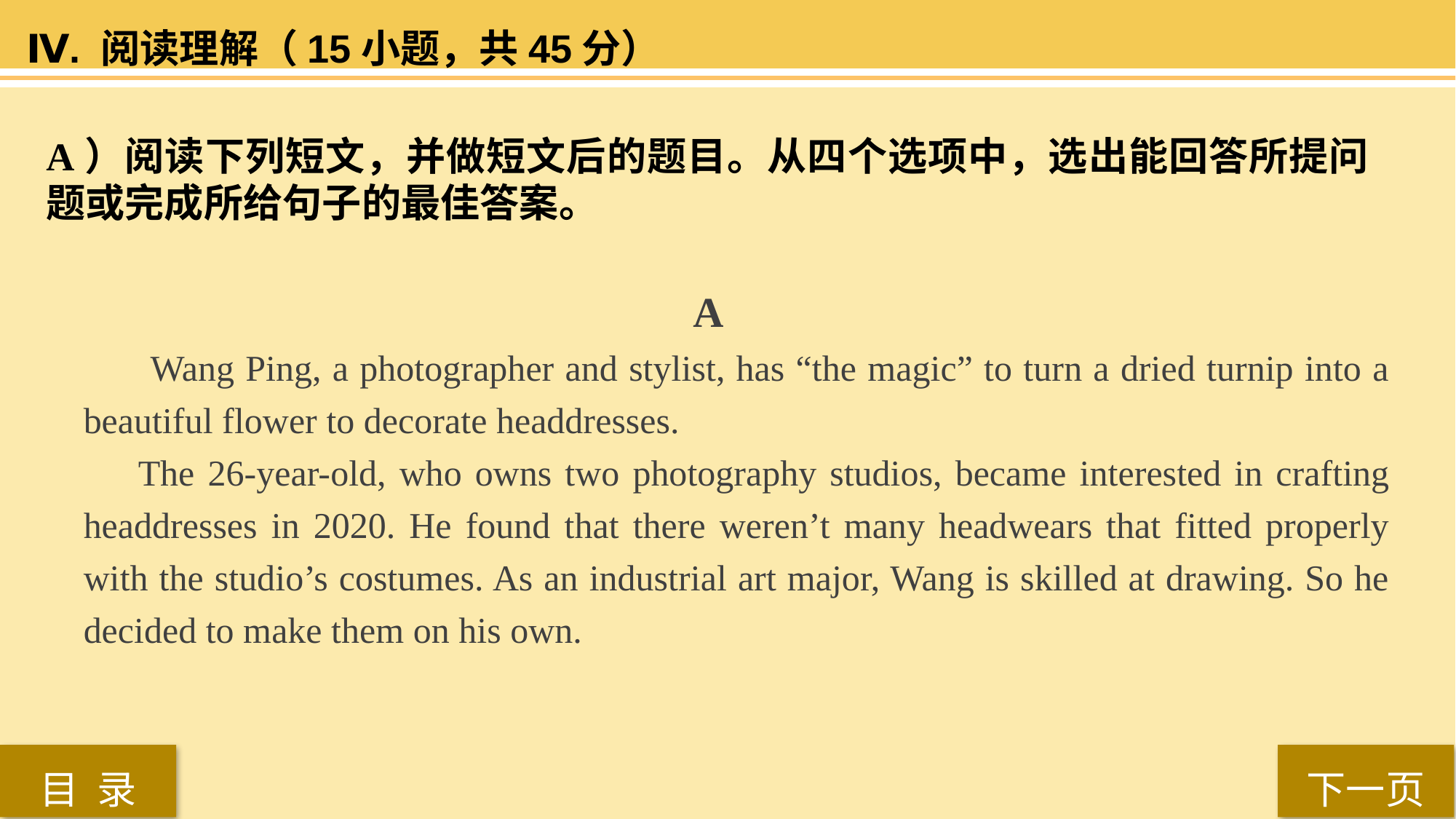

Ⅳ. 阅读理解（15小题，共45分）
A）阅读下列短文，并做短文后的题目。从四个选项中，选出能回答所提问题或完成所给句子的最佳答案。
                                                                   A
      Wang Ping, a photographer and stylist, has “the magic” to turn a dried turnip into a beautiful flower to decorate headdresses.
The 26-year-old, who owns two photography studios, became interested in crafting headdresses in 2020. He found that there weren’t many headwears that fitted properly with the studio’s costumes. As an industrial art major, Wang is skilled at drawing. So he decided to make them on his own.